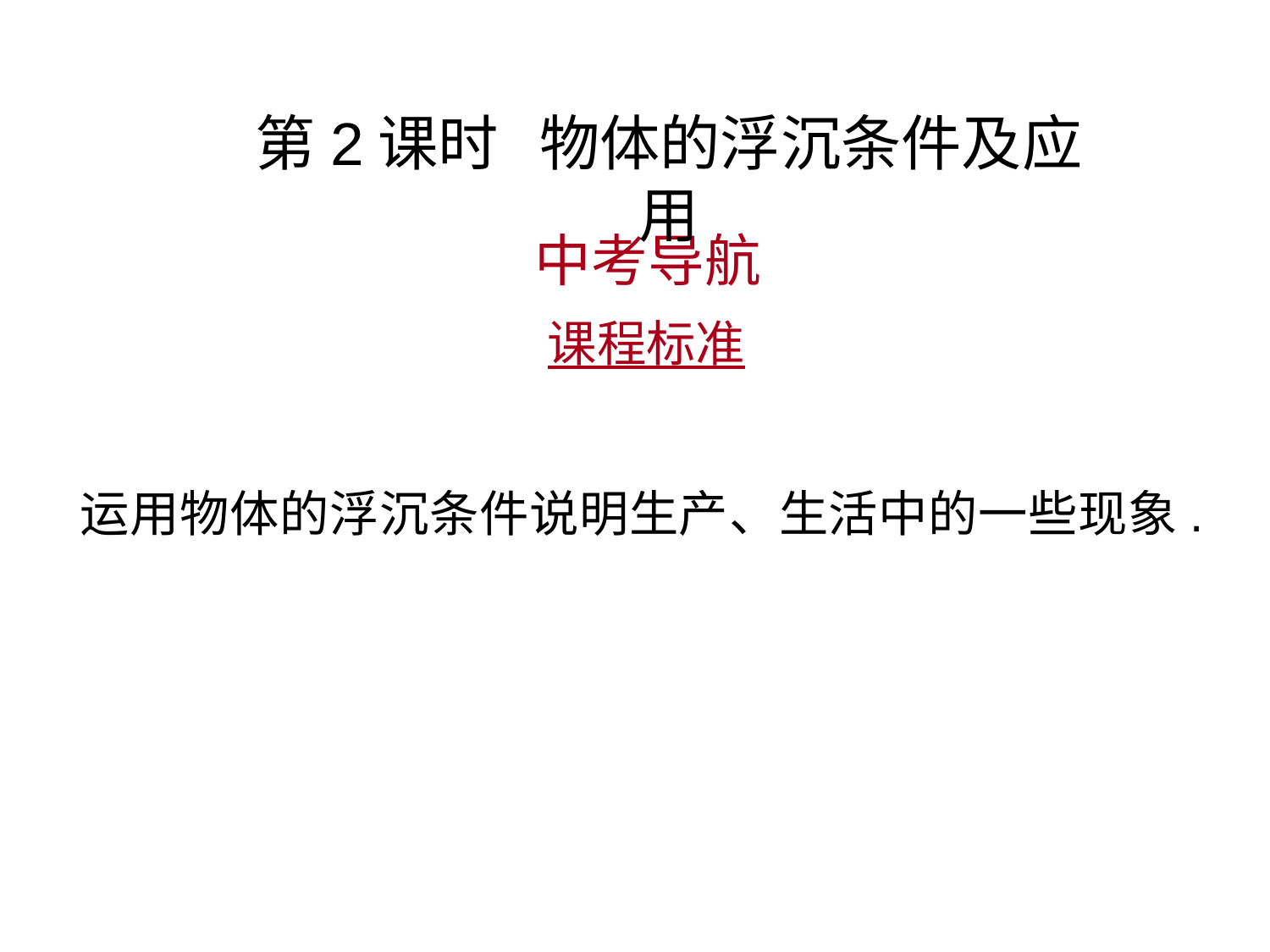

第2课时   物体的浮沉条件及应用
 中考导航
 课程标准
运用物体的浮沉条件说明生产、生活中的一些现象.